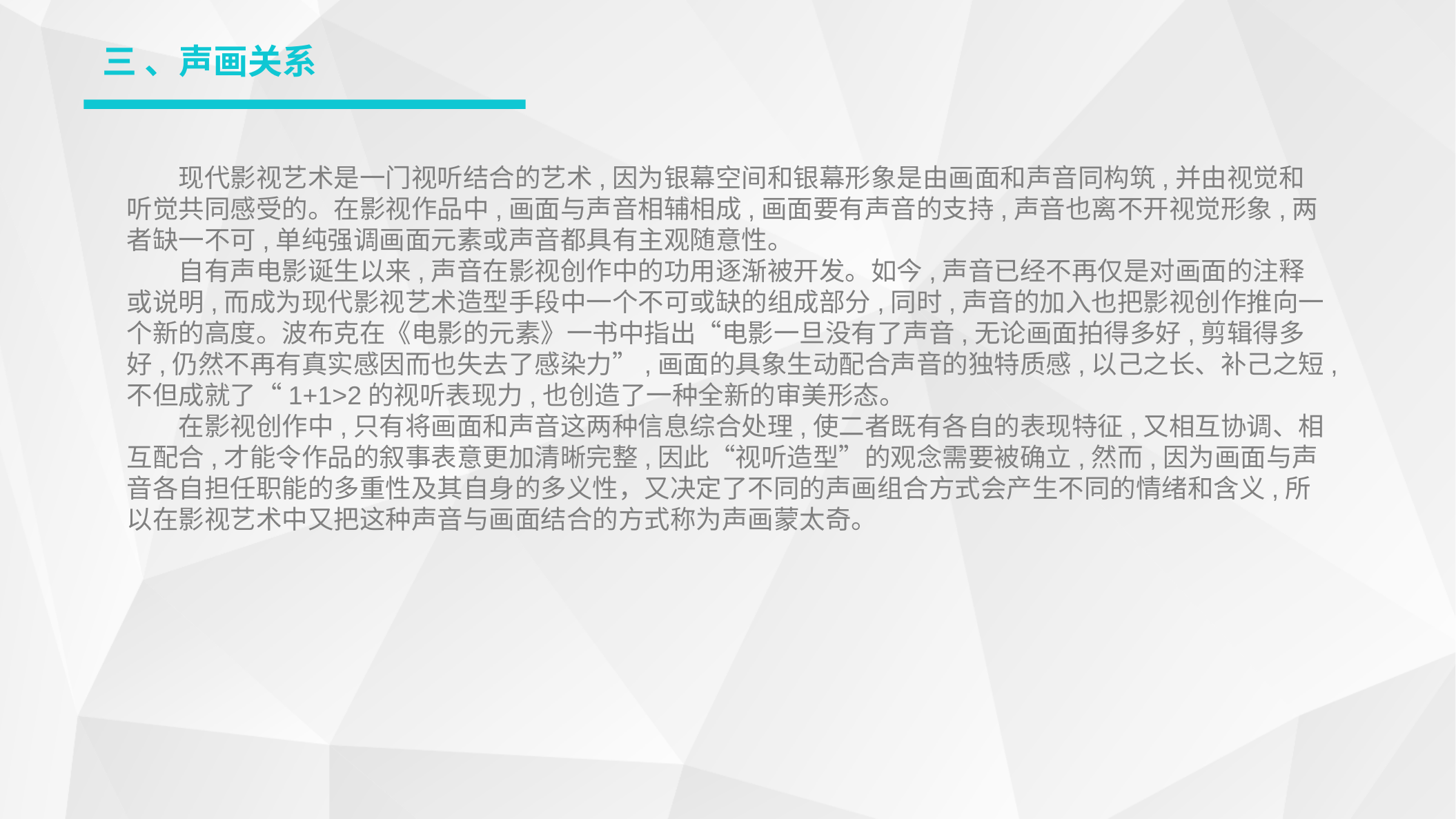

三 、声画关系

现代影视艺术是一门视听结合的艺术,因为银幕空间和银幕形象是由画面和声音同构筑,并由视觉和听觉共同感受的。在影视作品中,画面与声音相辅相成,画面要有声音的支持,声音也离不开视觉形象,两者缺一不可,单纯强调画面元素或声音都具有主观随意性。
自有声电影诞生以来,声音在影视创作中的功用逐渐被开发。如今,声音已经不再仅是对画面的注释或说明,而成为现代影视艺术造型手段中一个不可或缺的组成部分,同时,声音的加入也把影视创作推向一个新的高度。波布克在《电影的元素》一书中指出“电影一旦没有了声音,无论画面拍得多好,剪辑得多好,仍然不再有真实感因而也失去了感染力”,画面的具象生动配合声音的独特质感,以己之长、补己之短,不但成就了“1+1>2的视听表现力,也创造了一种全新的审美形态。
在影视创作中,只有将画面和声音这两种信息综合处理,使二者既有各自的表现特征,又相互协调、相互配合,才能令作品的叙事表意更加清晰完整,因此“视听造型”的观念需要被确立,然而,因为画面与声音各自担任职能的多重性及其自身的多义性，又决定了不同的声画组合方式会产生不同的情绪和含义,所以在影视艺术中又把这种声音与画面结合的方式称为声画蒙太奇。